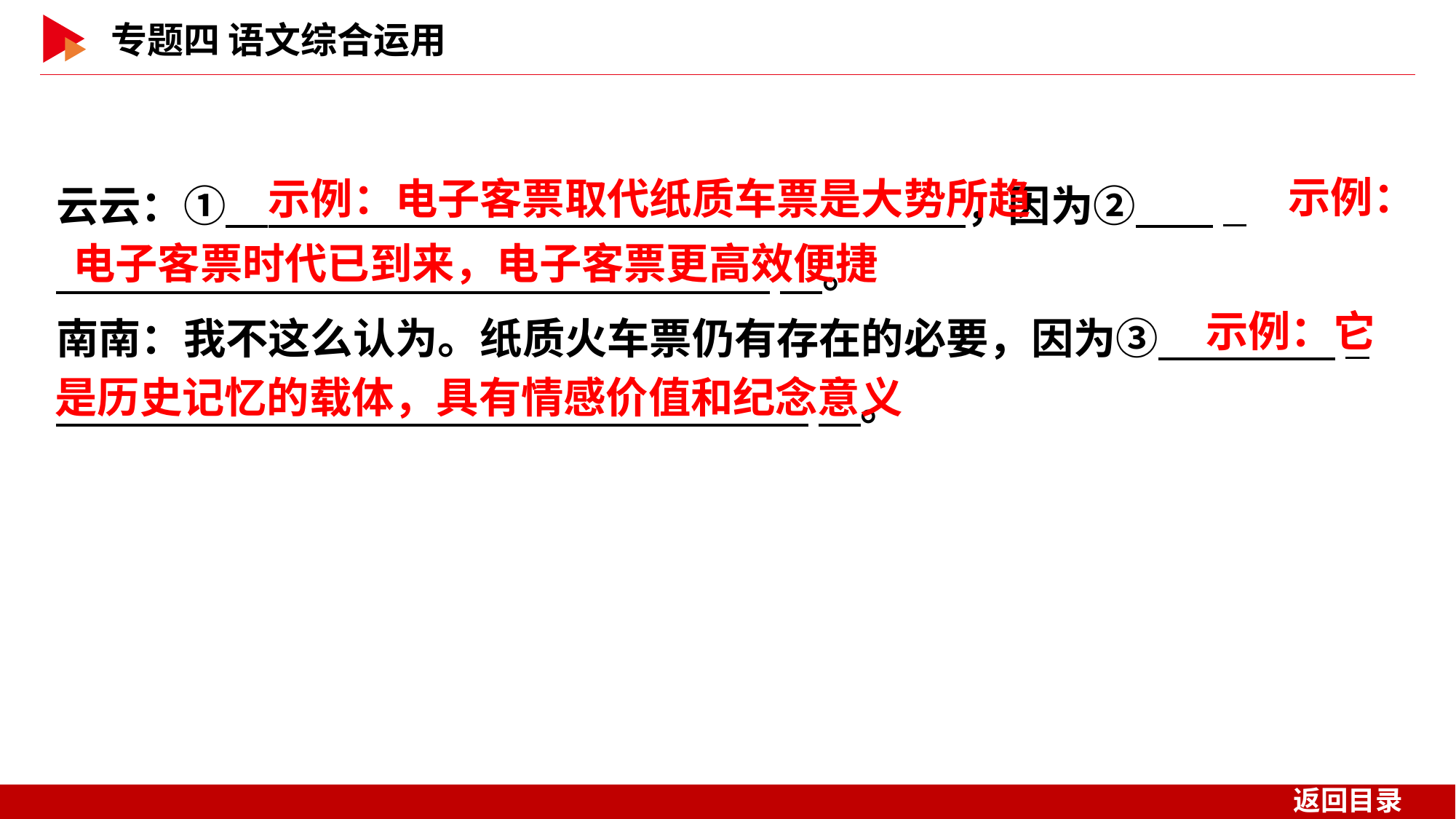

云云：①　                                                                    　，因为②        _
                                                                          　。
南南：我不这么认为。纸质火车票仍有存在的必要，因为③　              _
                                                                              　。
示例：
示例：电子客票取代纸质车票是大势所趋
电子客票时代已到来，电子客票更高效便捷
示例：它
是历史记忆的载体，具有情感价值和纪念意义